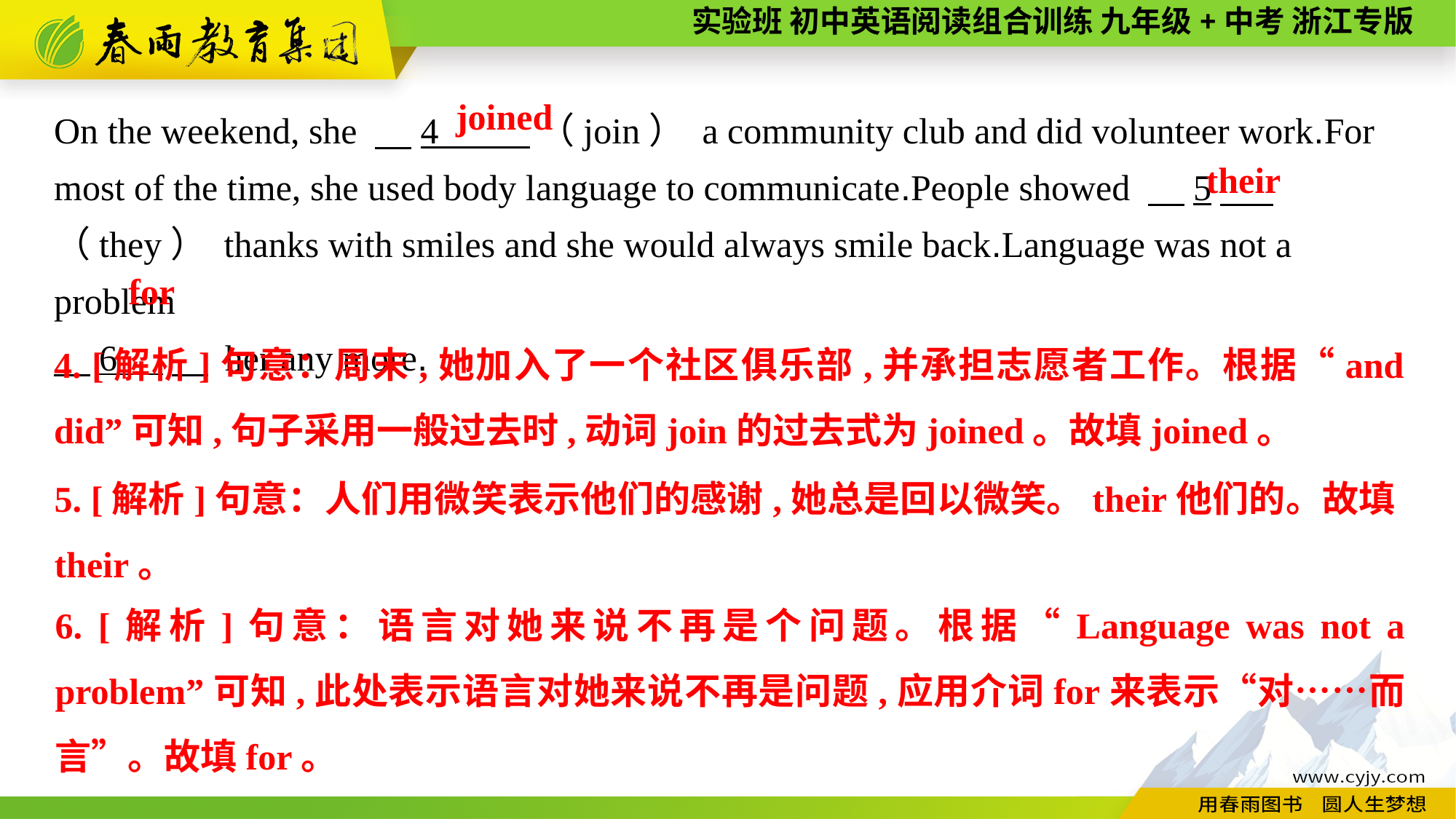

joined
On the weekend, she 　4          （join） a community club and did volunteer work.For most of the time, she used body language to communicate.People showed 　5　   （they） thanks with smiles and she would always smile back.Language was not a problem
　6     　 her any more.
their
for
4. [解析]句意：周末,她加入了一个社区俱乐部,并承担志愿者工作。根据“and did”可知,句子采用一般过去时,动词join的过去式为joined。故填joined。
5. [解析]句意：人们用微笑表示他们的感谢,她总是回以微笑。their他们的。故填their。
6. [解析]句意：语言对她来说不再是个问题。根据“Language was not a problem”可知,此处表示语言对她来说不再是问题,应用介词for来表示“对……而言”。故填for。